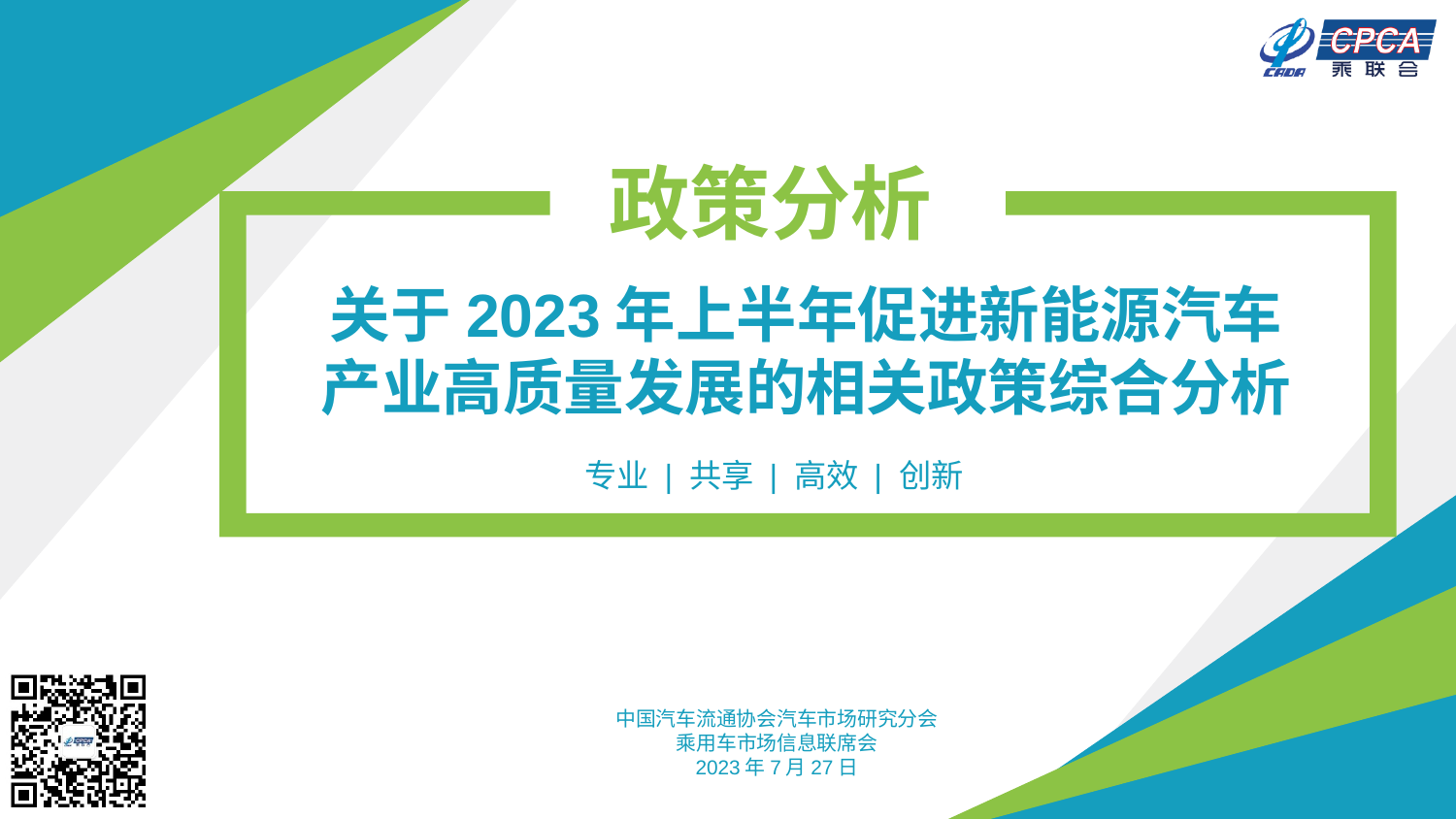

关于2023年上半年促进新能源汽车
产业高质量发展的相关政策综合分析
中国汽车流通协会汽车市场研究分会
乘用车市场信息联席会
2023年7月27日